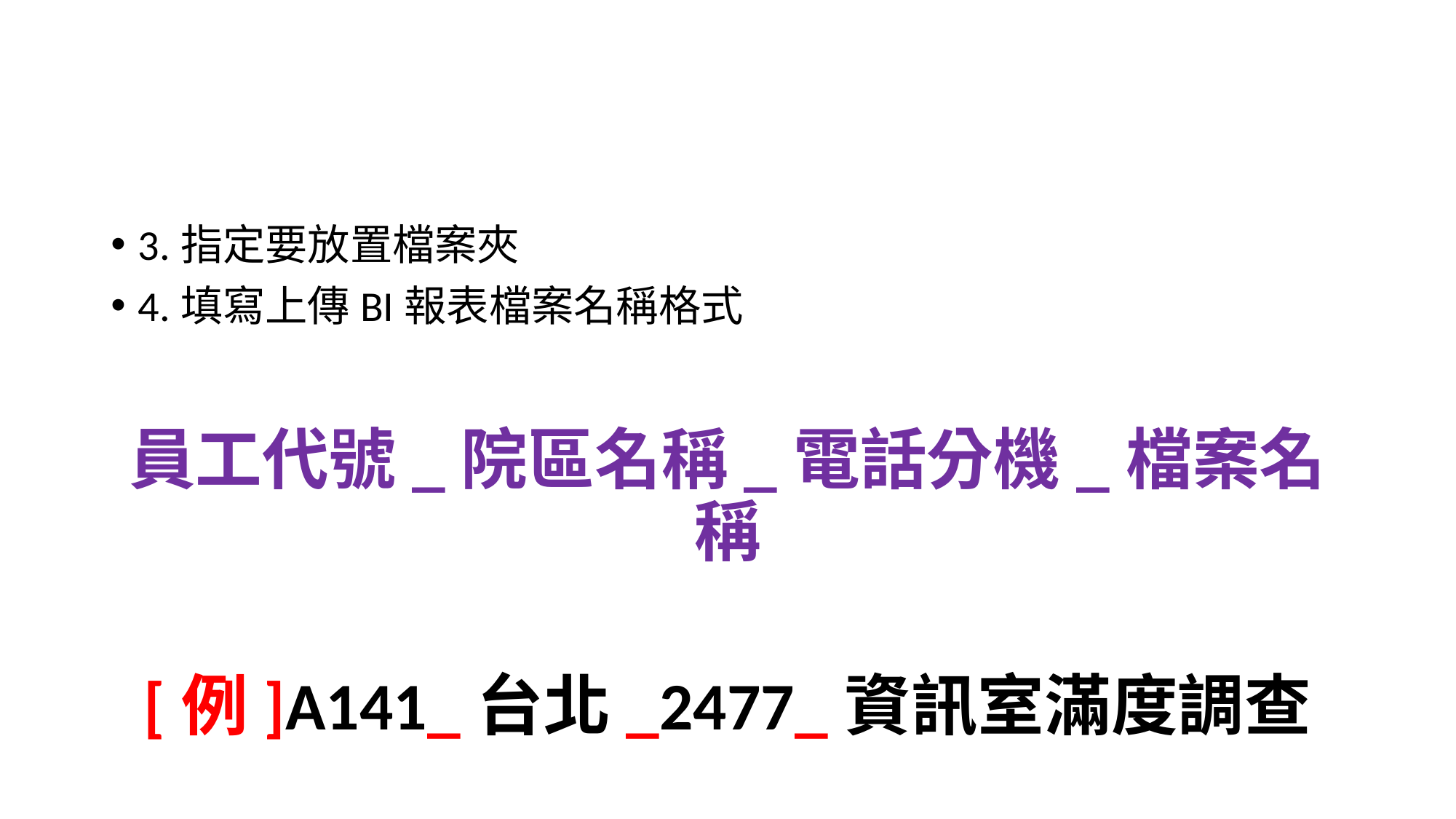

#
3.指定要放置檔案夾
4.填寫上傳BI報表檔案名稱格式

員工代號_院區名稱_電話分機_檔案名稱

[例]A141_台北_2477_資訊室滿度調查